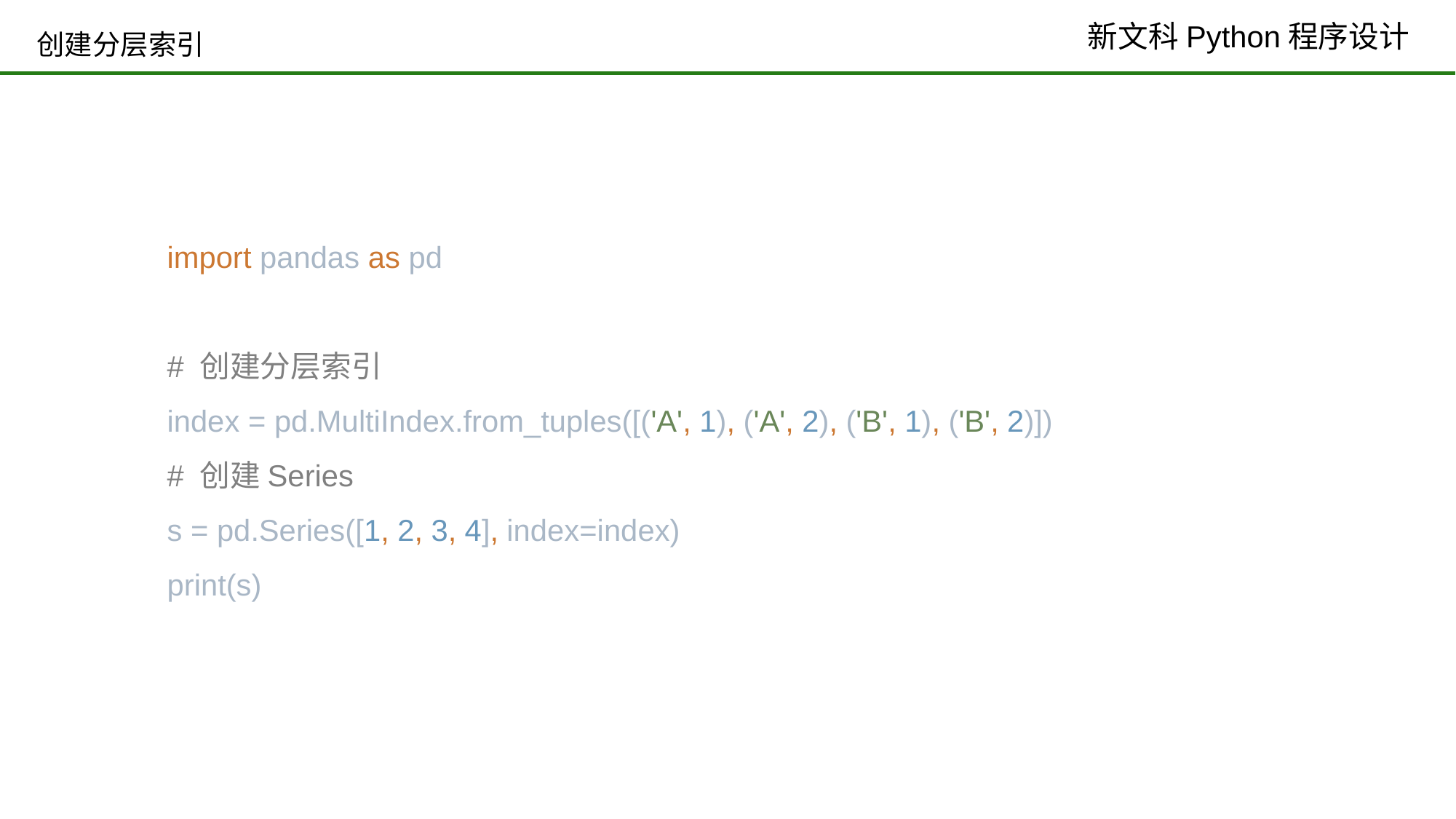

# 创建分层索引
import pandas as pd
# 创建分层索引
index = pd.MultiIndex.from_tuples([('A', 1), ('A', 2), ('B', 1), ('B', 2)])
# 创建Series
s = pd.Series([1, 2, 3, 4], index=index)
print(s)